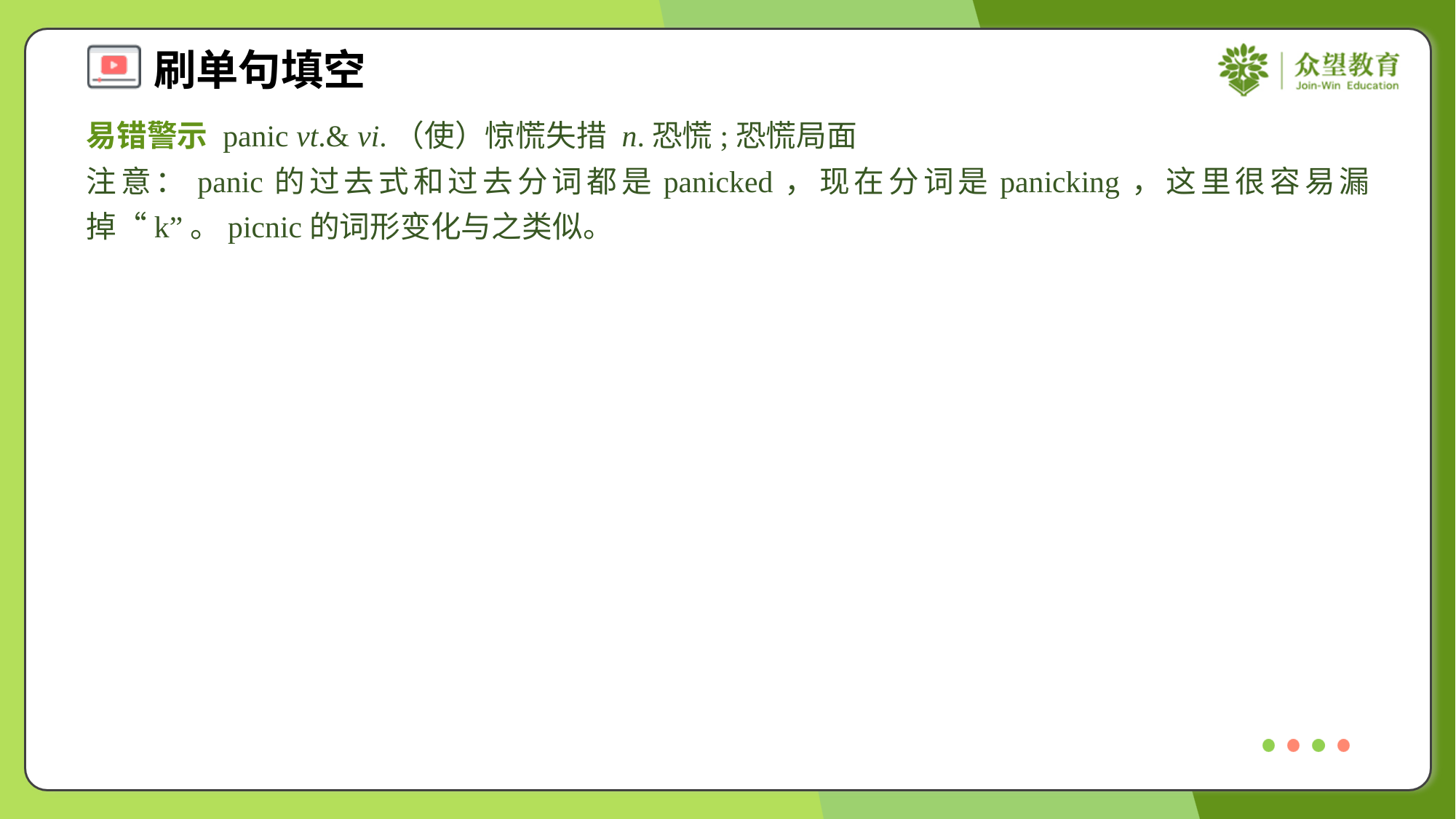

易错警示 panic vt.& vi.（使）惊慌失措 n.恐慌;恐慌局面
注意：panic的过去式和过去分词都是panicked，现在分词是panicking，这里很容易漏掉“k”。picnic的词形变化与之类似。